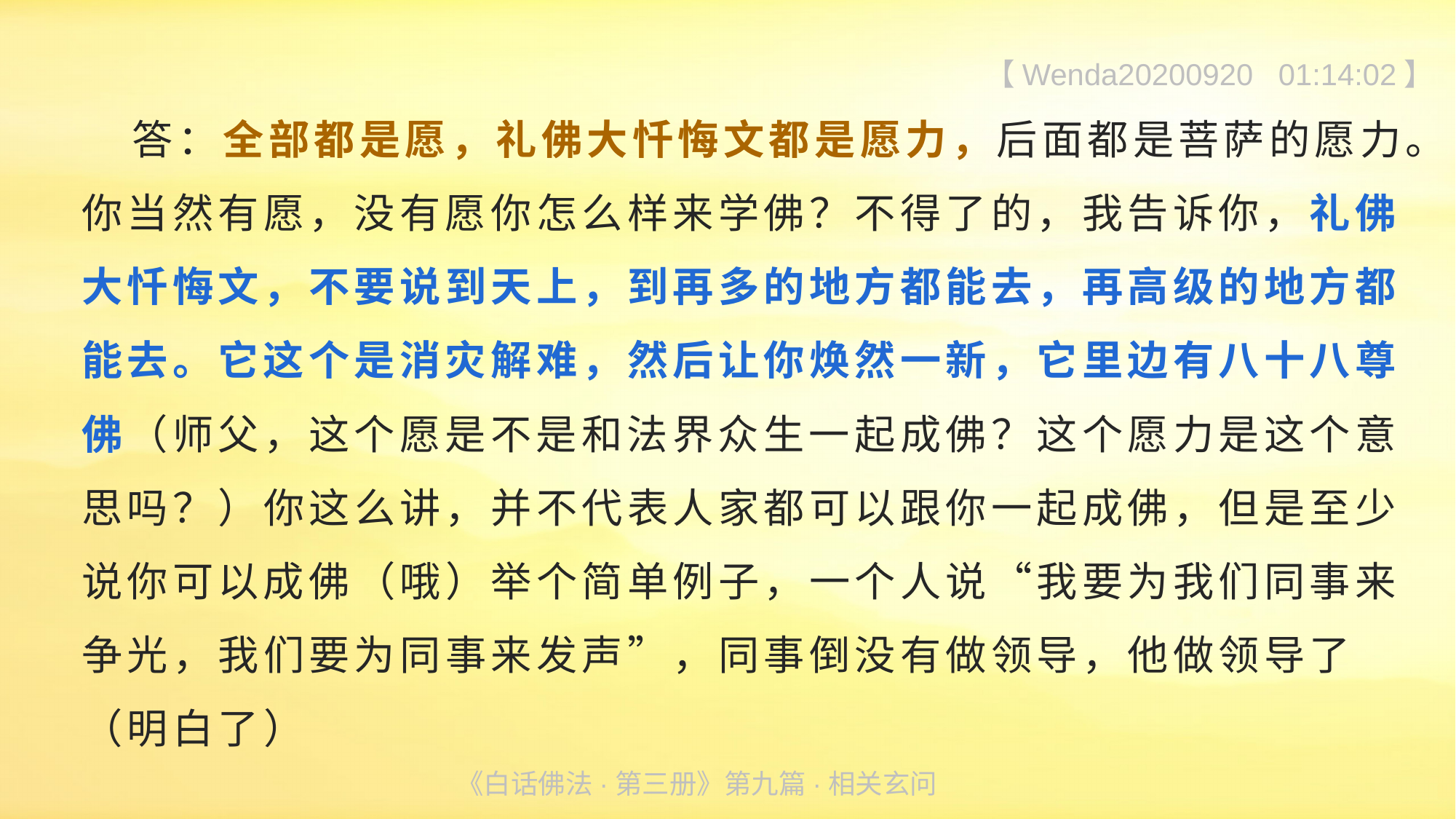

【Wenda20200920   01:14:02】
   答：全部都是愿，礼佛大忏悔文都是愿力，后面都是菩萨的愿力。你当然有愿，没有愿你怎么样来学佛？不得了的，我告诉你，礼佛大忏悔文，不要说到天上，到再多的地方都能去，再高级的地方都能去。它这个是消灾解难，然后让你焕然一新，它里边有八十八尊佛（师父，这个愿是不是和法界众生一起成佛？这个愿力是这个意思吗？）你这么讲，并不代表人家都可以跟你一起成佛，但是至少说你可以成佛（哦）举个简单例子，一个人说“我要为我们同事来争光，我们要为同事来发声”，同事倒没有做领导，他做领导了（明白了）
《白话佛法·第三册》第九篇·相关玄问